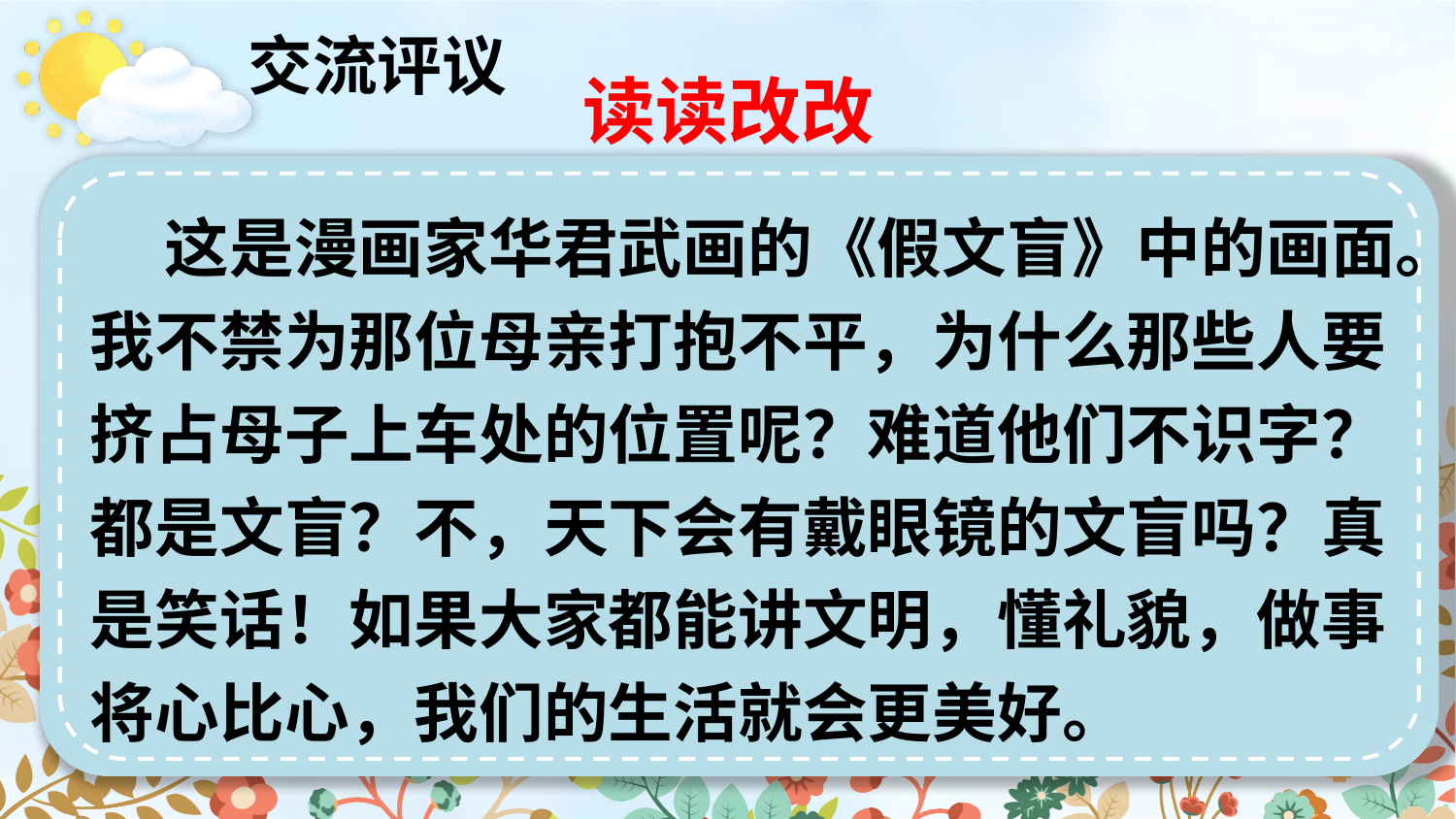

交流评议
读读改改
    这是漫画家华君武画的《假文盲》中的画面。我不禁为那位母亲打抱不平，为什么那些人要挤占母子上车处的位置呢？难道他们不识字？都是文盲？不，天下会有戴眼镜的文盲吗？真是笑话！如果大家都能讲文明，懂礼貌，做事将心比心，我们的生活就会更美好。